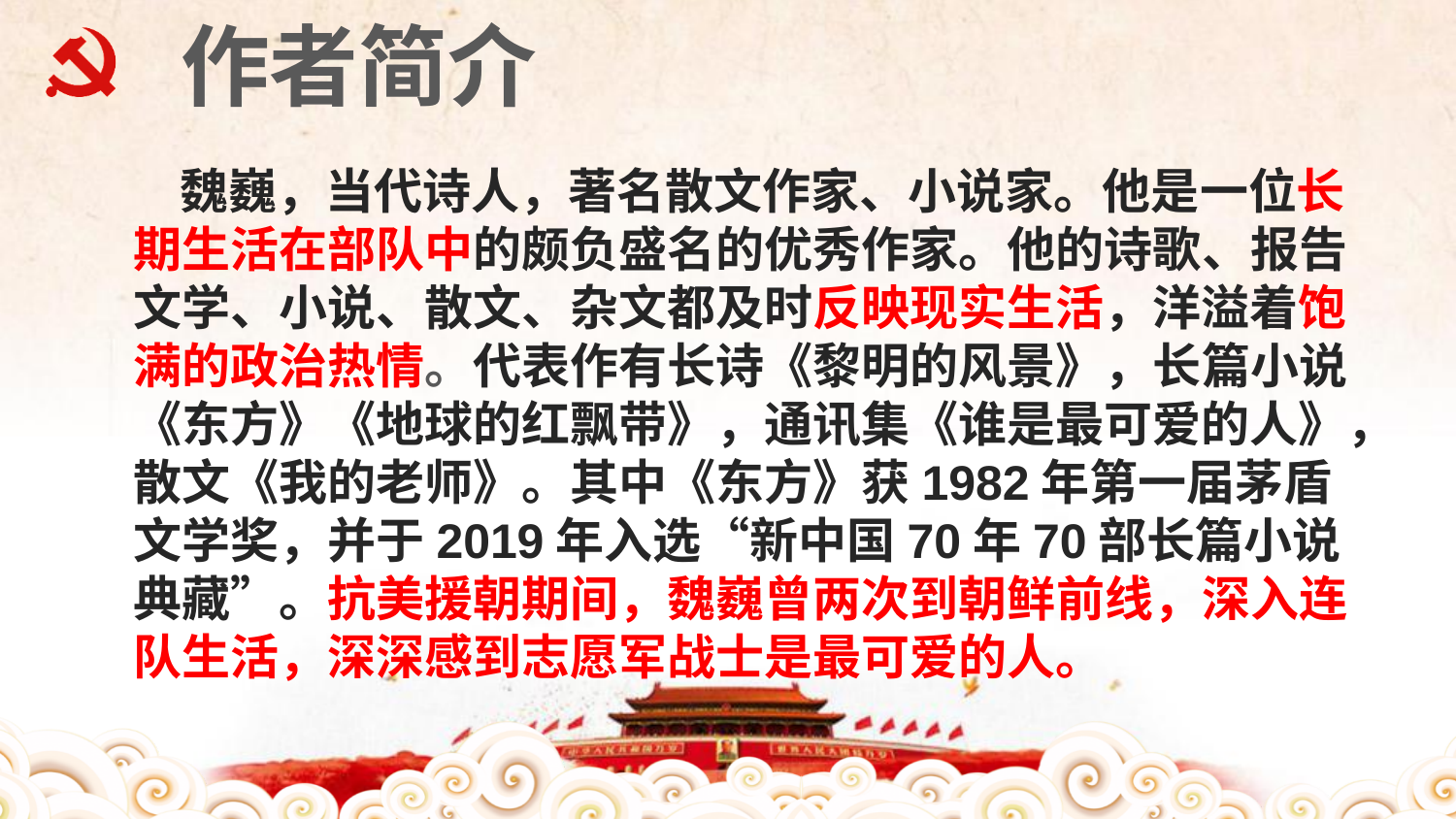

作者简介
    魏巍，当代诗人，著名散文作家、小说家。他是一位长期生活在部队中的颇负盛名的优秀作家。他的诗歌、报告文学、小说、散文、杂文都及时反映现实生活，洋溢着饱满的政治热情。代表作有长诗《黎明的风景》，长篇小说《东方》《地球的红飘带》，通讯集《谁是最可爱的人》，散文《我的老师》。其中《东方》获1982年第一届茅盾文学奖，并于2019年入选“新中国70年70部长篇小说典藏”。抗美援朝期间，魏巍曾两次到朝鲜前线，深入连队生活，深深感到志愿军战士是最可爱的人。

0